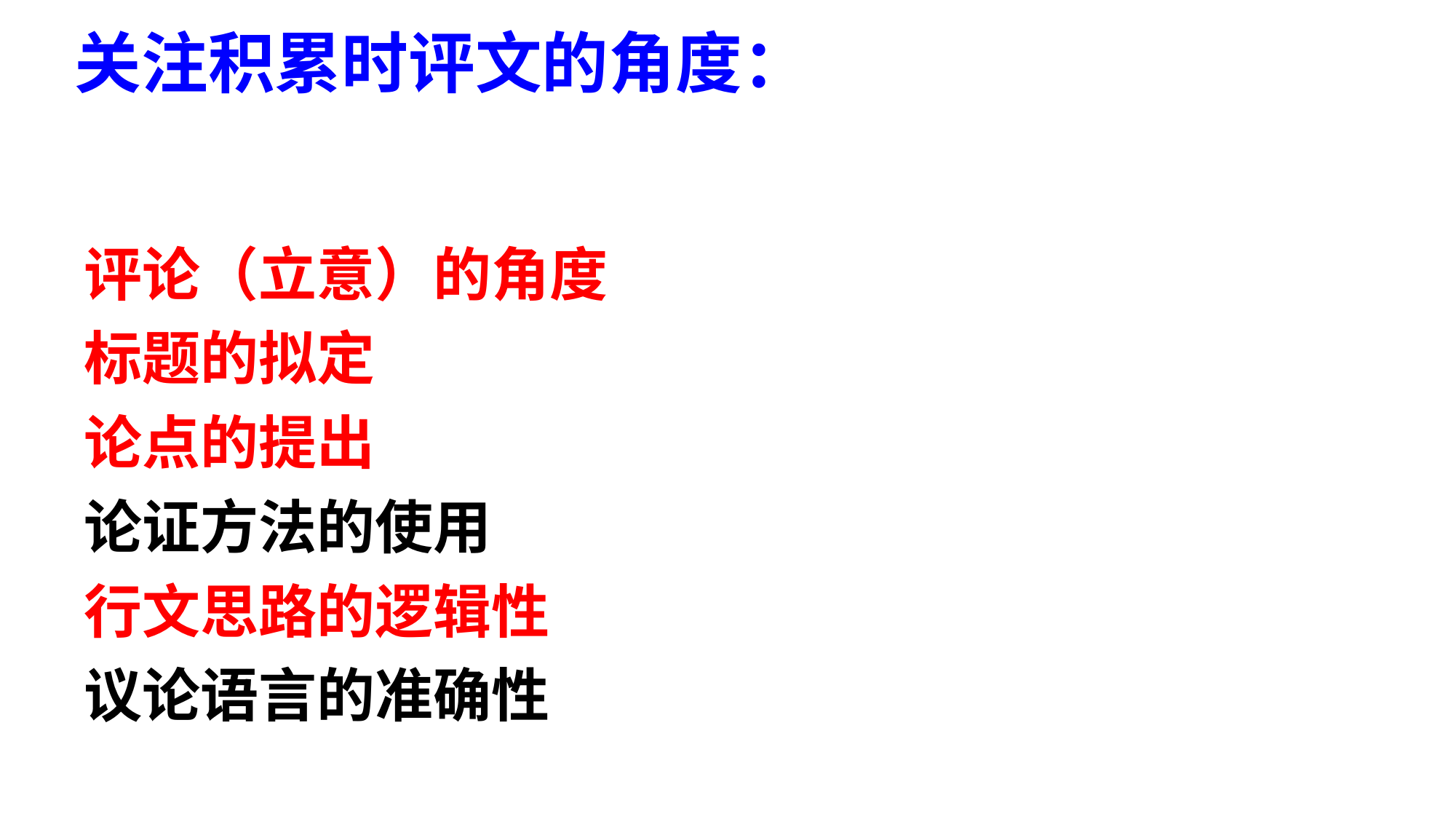

# 关注积累时评文的角度：

评论（立意）的角度
标题的拟定
论点的提出
论证方法的使用
行文思路的逻辑性
议论语言的准确性